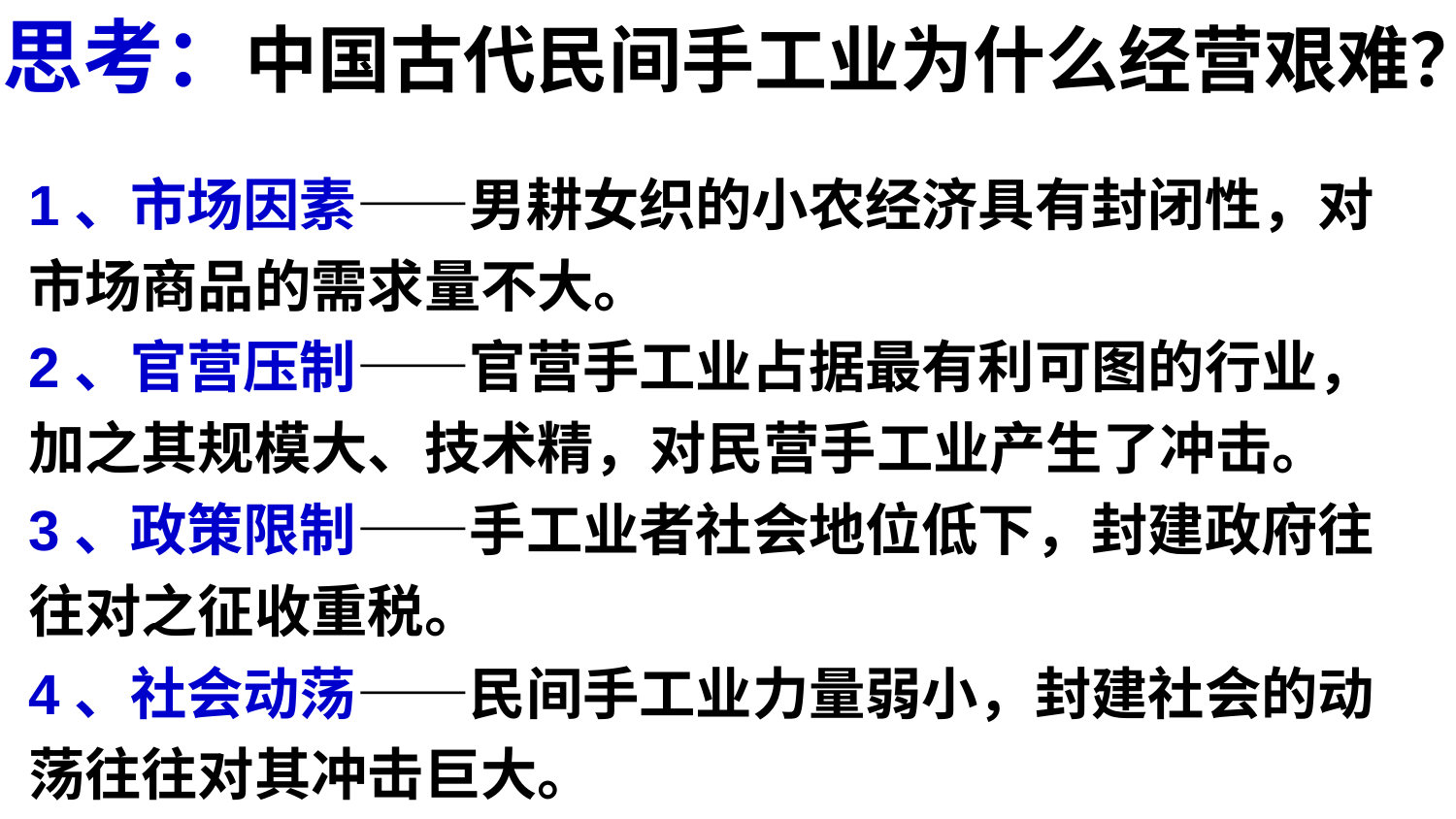

思考：中国古代民间手工业为什么经营艰难？
1、市场因素——男耕女织的小农经济具有封闭性，对市场商品的需求量不大。
2、官营压制——官营手工业占据最有利可图的行业，加之其规模大、技术精，对民营手工业产生了冲击。
3、政策限制——手工业者社会地位低下，封建政府往往对之征收重税。
4、社会动荡——民间手工业力量弱小，封建社会的动荡往往对其冲击巨大。